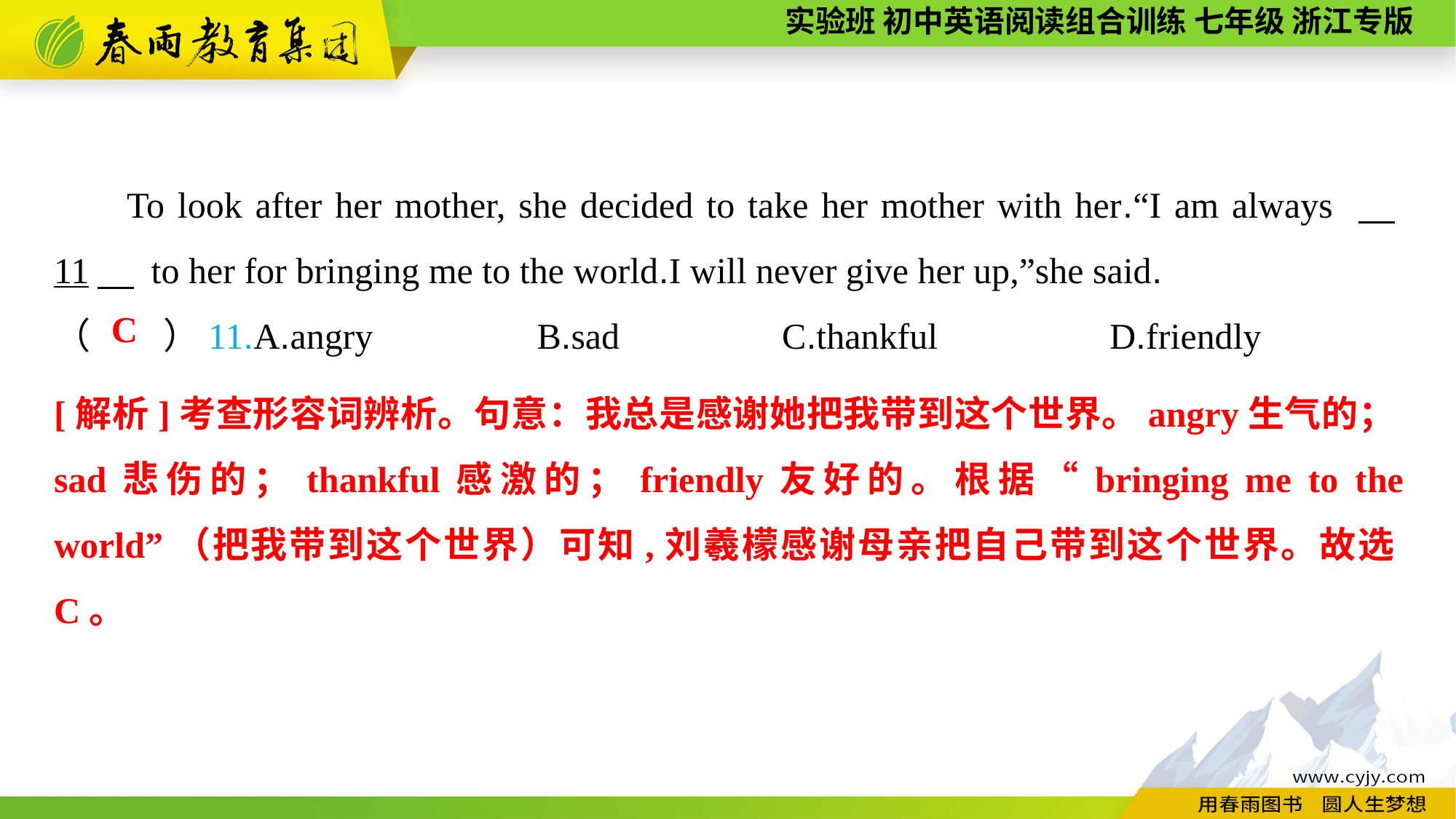

To look after her mother, she decided to take her mother with her.“I am always 　11　 to her for bringing me to the world.I will never give her up,”she said.
（　　）11.A.angry                  B.sad	        C.thankful	        D.friendly
C
[解析]考查形容词辨析。句意：我总是感谢她把我带到这个世界。angry生气的；sad悲伤的；thankful感激的；friendly友好的。根据“bringing me to the world”（把我带到这个世界）可知,刘羲檬感谢母亲把自己带到这个世界。故选C。